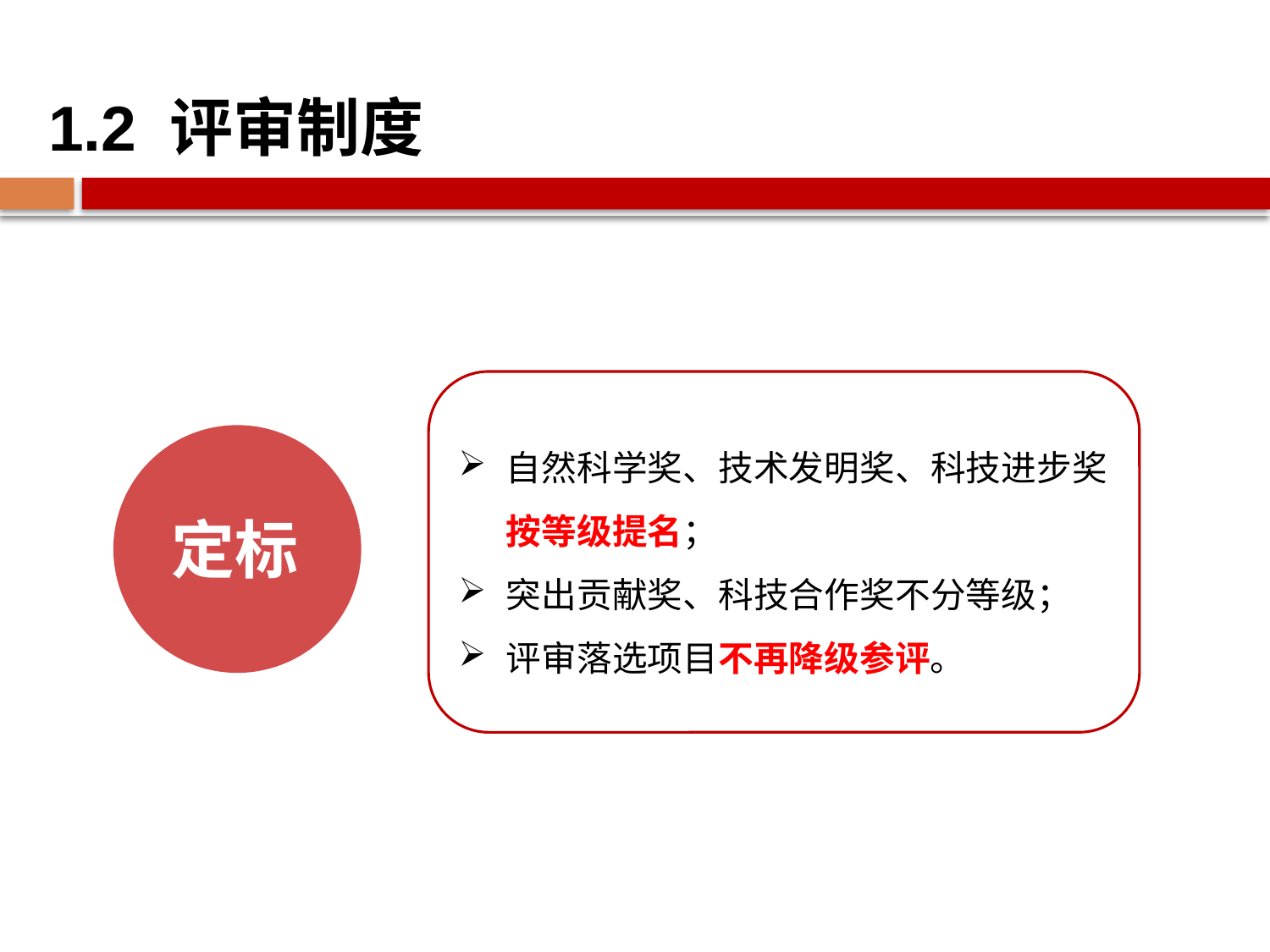

1.2 评审制度
自然科学奖、技术发明奖、科技进步奖按等级提名；
突出贡献奖、科技合作奖不分等级；
评审落选项目不再降级参评。

定标